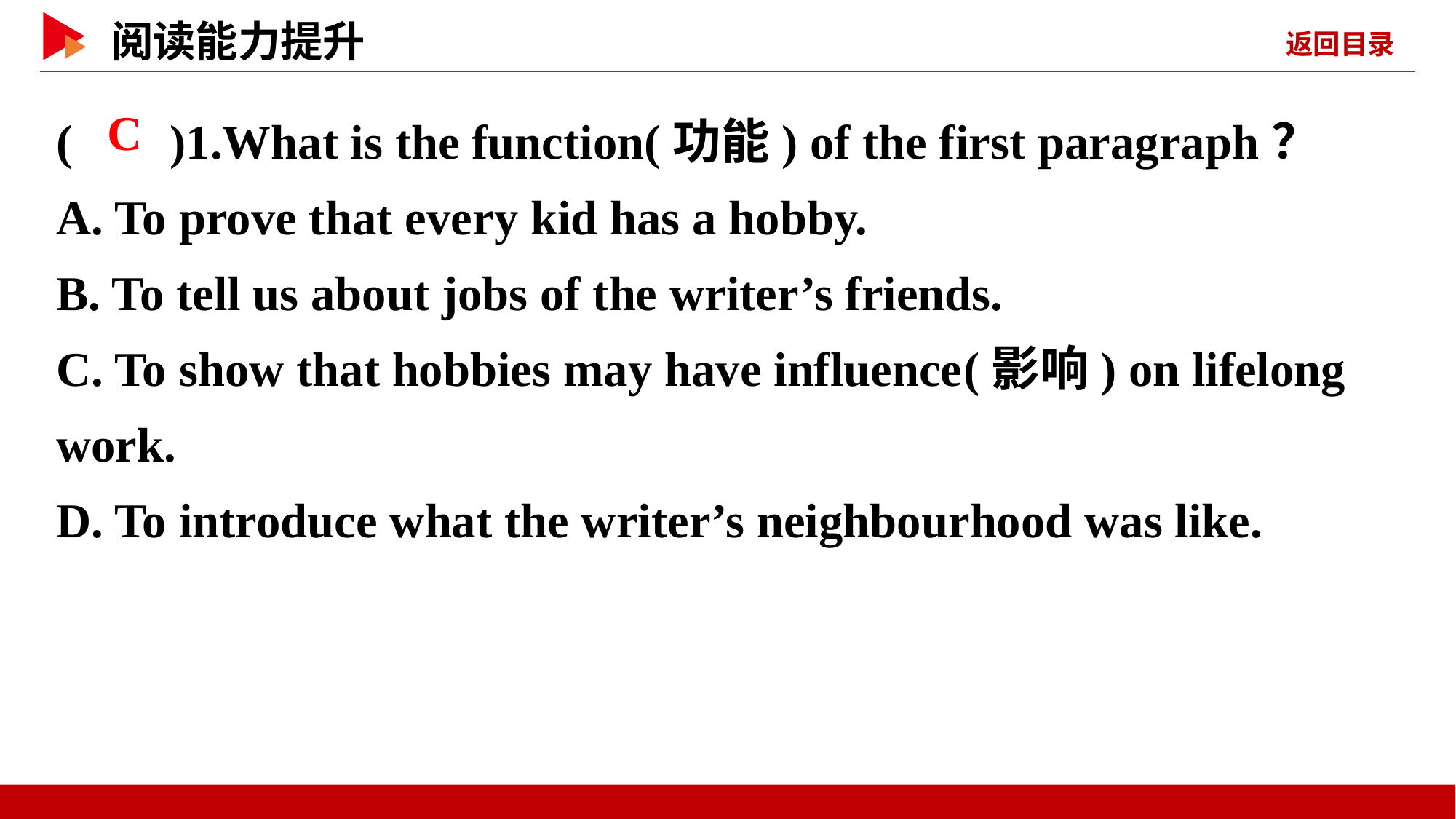

(        )1.What is the function(功能) of the first paragraph？
A. To prove that every kid has a hobby.
B. To tell us about jobs of the writer’s friends.
C. To show that hobbies may have influence(影响) on lifelong work.
D. To introduce what the writer’s neighbourhood was like.
   C